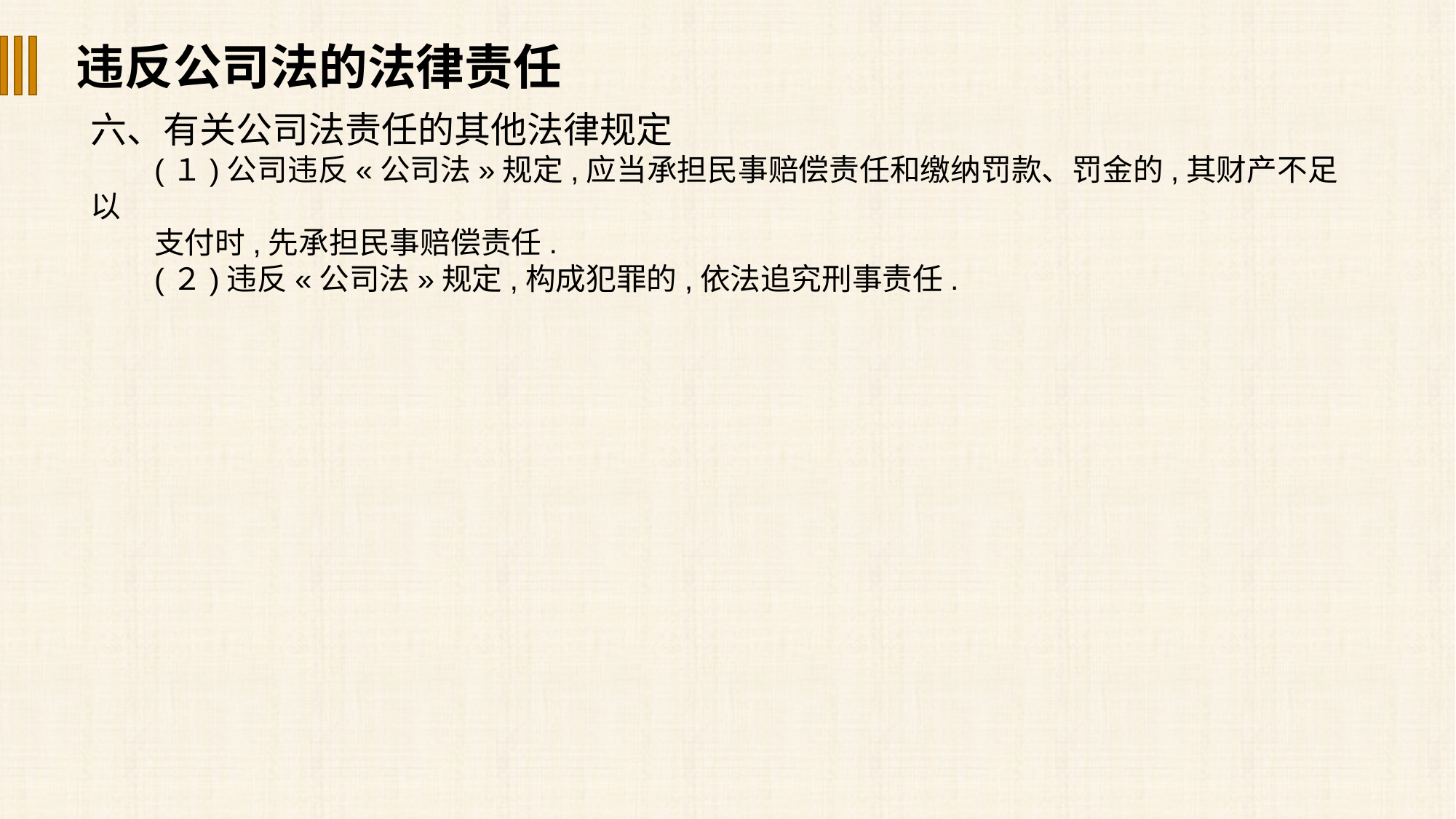

违反公司法的法律责任

六、有关公司法责任的其他法律规定
(１)公司违反«公司法»规定,应当承担民事赔偿责任和缴纳罚款、罚金的,其财产不足以
支付时,先承担民事赔偿责任.
(２)违反«公司法»规定,构成犯罪的,依法追究刑事责任.